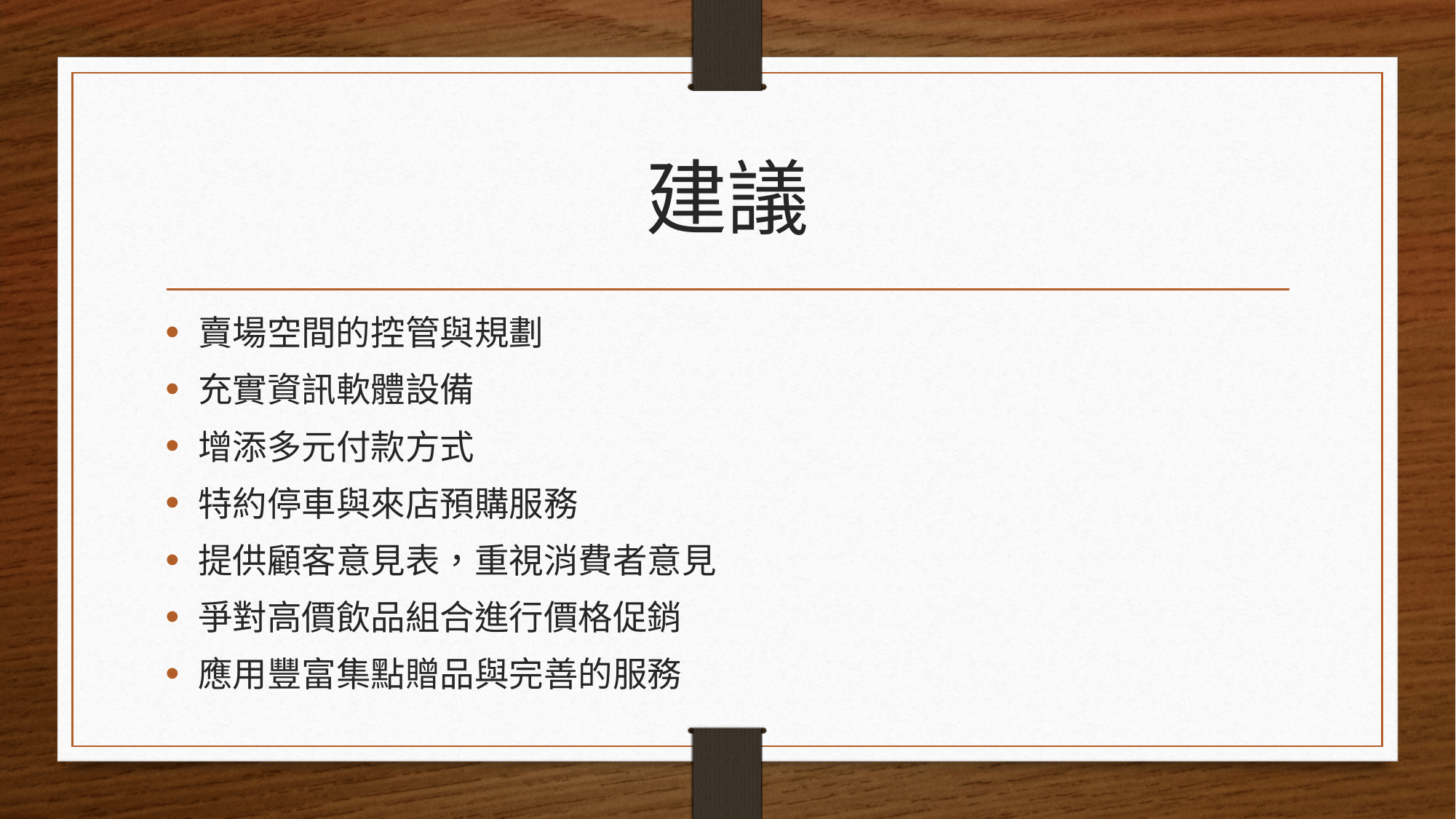

# 建議
賣場空間的控管與規劃
充實資訊軟體設備
增添多元付款方式
特約停車與來店預購服務
提供顧客意見表，重視消費者意見
爭對高價飲品組合進行價格促銷
應用豐富集點贈品與完善的服務